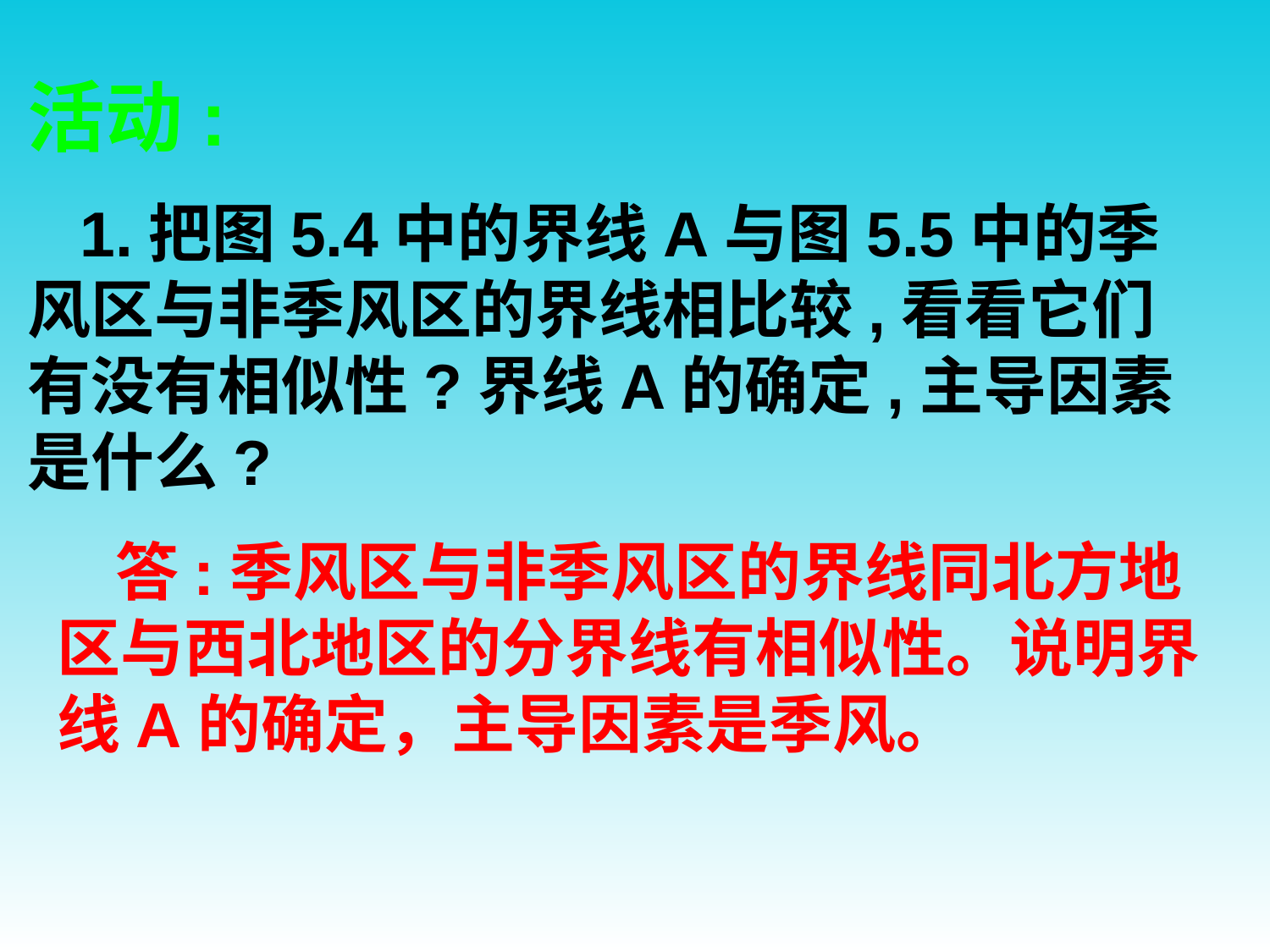

活动:
   1.把图5.4中的界线A与图5.5中的季风区与非季风区的界线相比较,看看它们有没有相似性?界线A的确定,主导因素是什么?

   答:季风区与非季风区的界线同北方地区与西北地区的分界线有相似性。说明界线A的确定，主导因素是季风。